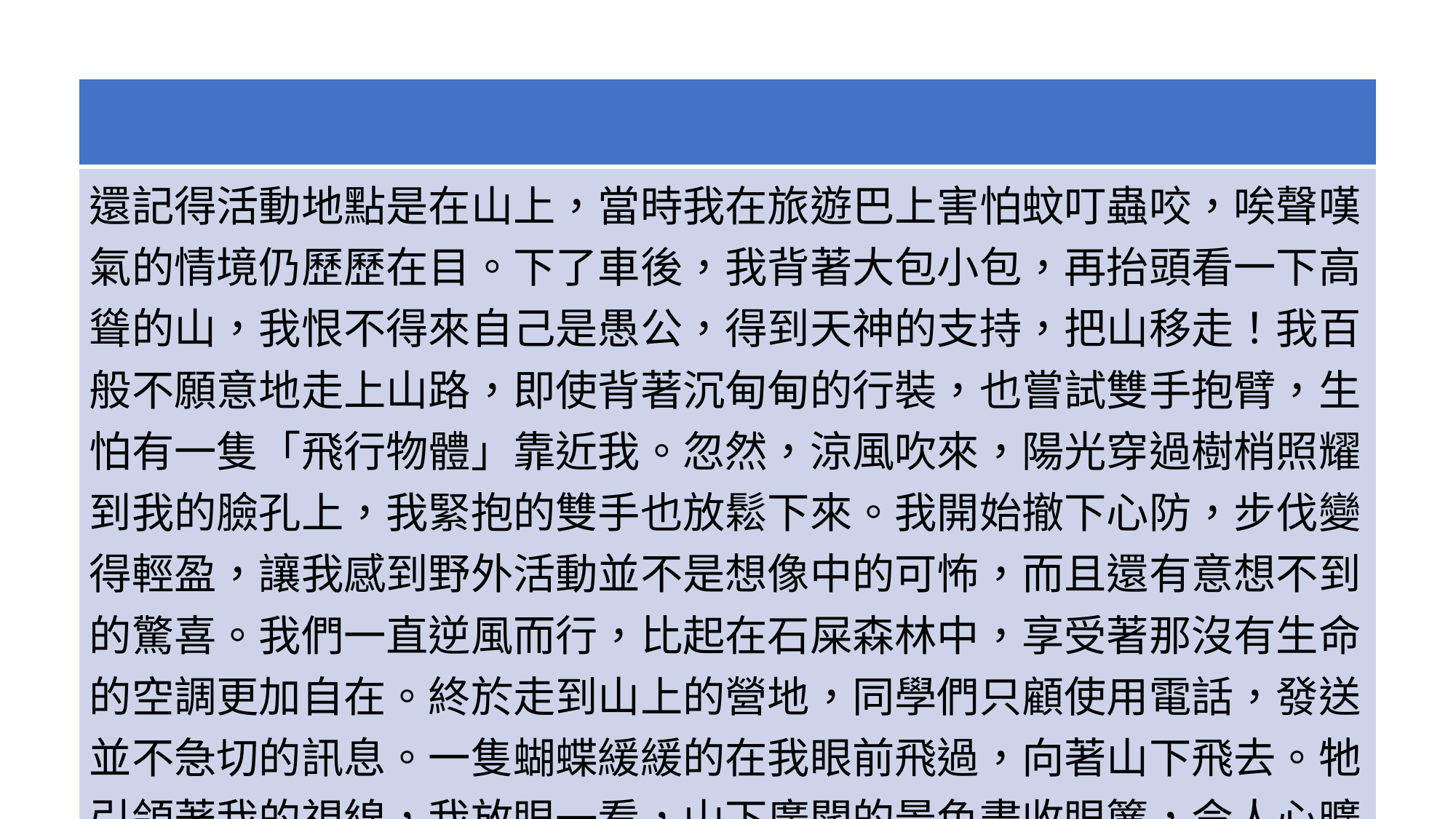

#
|  |
| --- |
| 還記得活動地點是在山上，當時我在旅遊巴上害怕蚊叮蟲咬，唉聲嘆氣的情境仍歷歷在目。下了車後，我背著大包小包，再抬頭看一下高聳的山，我恨不得來自己是愚公，得到天神的支持，把山移走！我百般不願意地走上山路，即使背著沉甸甸的行裝，也嘗試雙手抱臂，生怕有一隻「飛行物體」靠近我。忽然，涼風吹來，陽光穿過樹梢照耀到我的臉孔上，我緊抱的雙手也放鬆下來。我開始撤下心防，步伐變得輕盈，讓我感到野外活動並不是想像中的可怖，而且還有意想不到的驚喜。我們一直逆風而行，比起在石屎森林中，享受著那沒有生命的空調更加自在。終於走到山上的營地，同學們只顧使用電話，發送並不急切的訊息。一隻蝴蝶緩緩的在我眼前飛過，向著山下飛去。牠引領著我的視線，我放眼一看，山下廣闊的景色盡收眼簾，令人心曠神怡 |